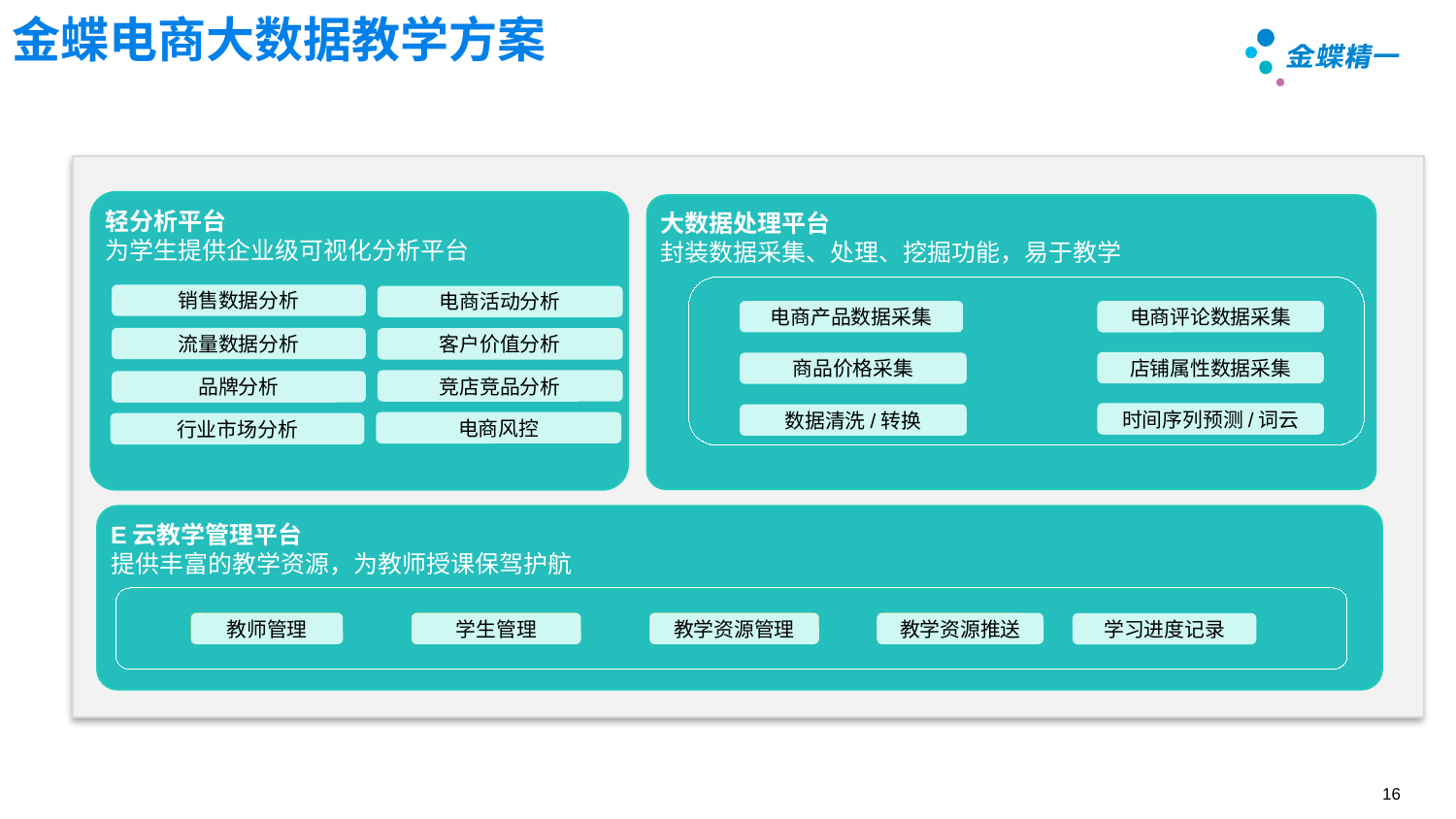

# 金蝶电商大数据教学方案

轻分析平台
为学生提供企业级可视化分析平台
大数据处理平台
封装数据采集、处理、挖掘功能，易于教学
销售数据分析
电商活动分析
电商产品数据采集
电商评论数据采集
流量数据分析
客户价值分析
店铺属性数据采集
商品价格采集
竞店竞品分析
品牌分析
时间序列预测/词云
数据清洗/转换
E云教学管理平台
提供丰富的教学资源，为教师授课保驾护航

报销机器人
收付款机器人
往来机器人
审核机器人
教师管理
学生管理
教学资源管理
教学资源推送
学习进度记录

电商风控
行业市场分析